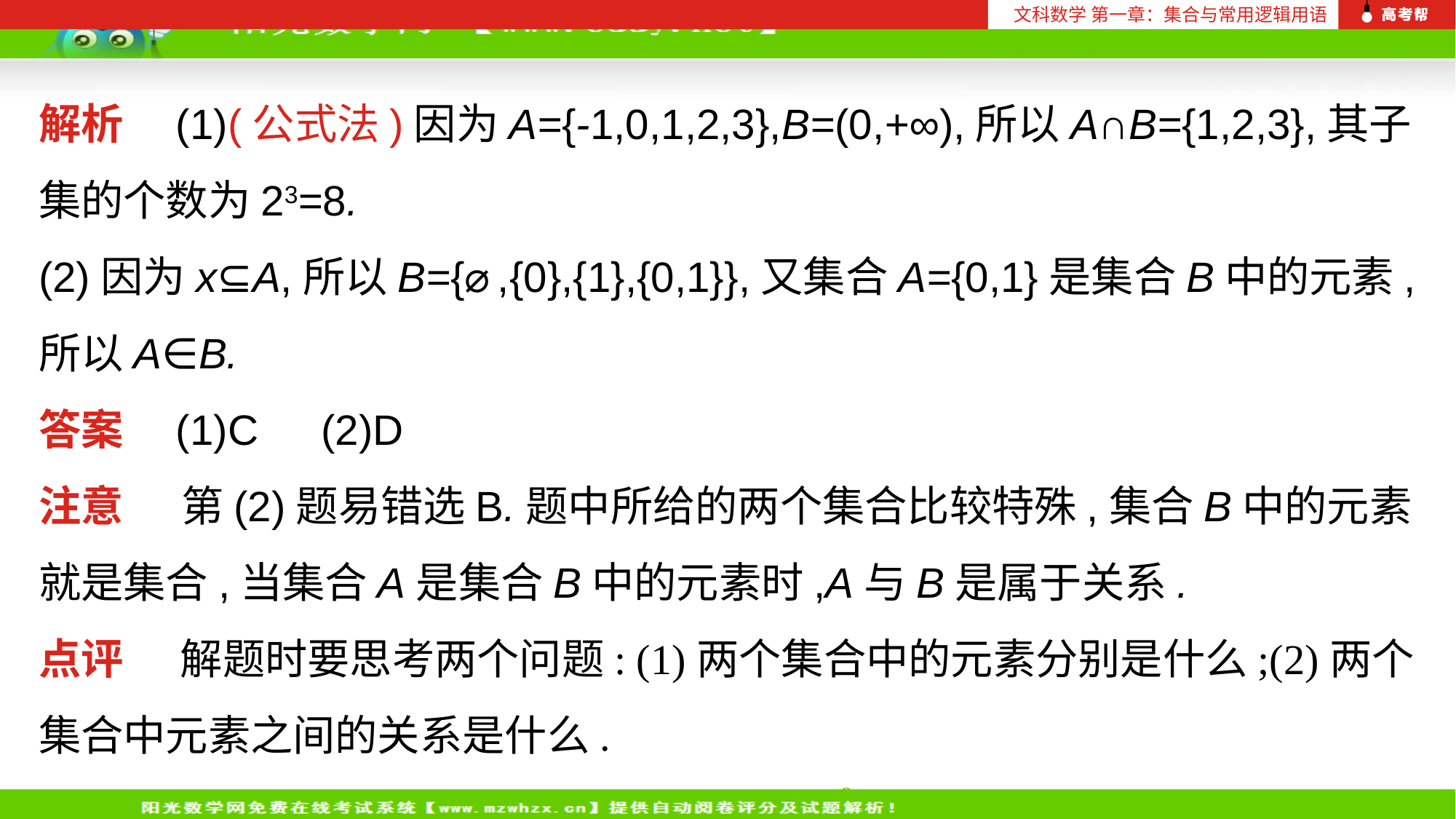

文科数学 第一章：集合与常用逻辑用语

解析　(1)(公式法)因为A={-1,0,1,2,3},B=(0,+∞),所以A∩B={1,2,3},其子集的个数为23=8.
(2)因为x⊆A,所以B={⌀,{0},{1},{0,1}},又集合A={0,1}是集合B中的元素,所以A∈B.
答案　(1)C　(2)D
注意      第(2)题易错选B.题中所给的两个集合比较特殊,集合B中的元素就是集合,当集合A是集合B中的元素时,A与B是属于关系.
点评      解题时要思考两个问题: (1)两个集合中的元素分别是什么;(2)两个集合中元素之间的关系是什么.